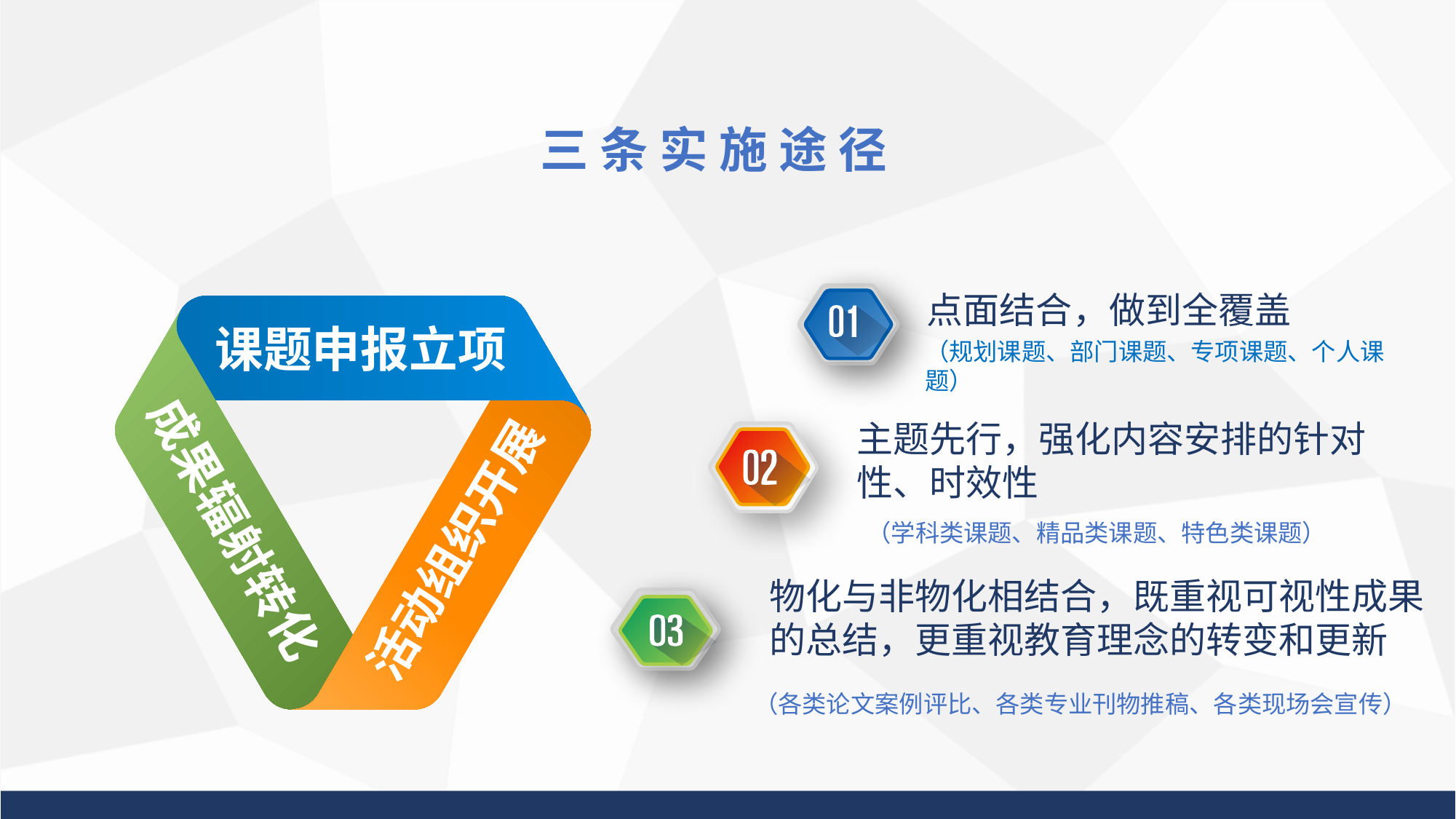

三 条 实 施 途 径
点面结合，做到全覆盖

（规划课题、部门课题、专项课题、个人课题）

课题申报立项
成果辐射转化
活动组织开展
主题先行，强化内容安排的针对性、时效性

（学科类课题、精品类课题、特色类课题）
物化与非物化相结合，既重视可视性成果的总结，更重视教育理念的转变和更新

（各类论文案例评比、各类专业刊物推稿、各类现场会宣传）